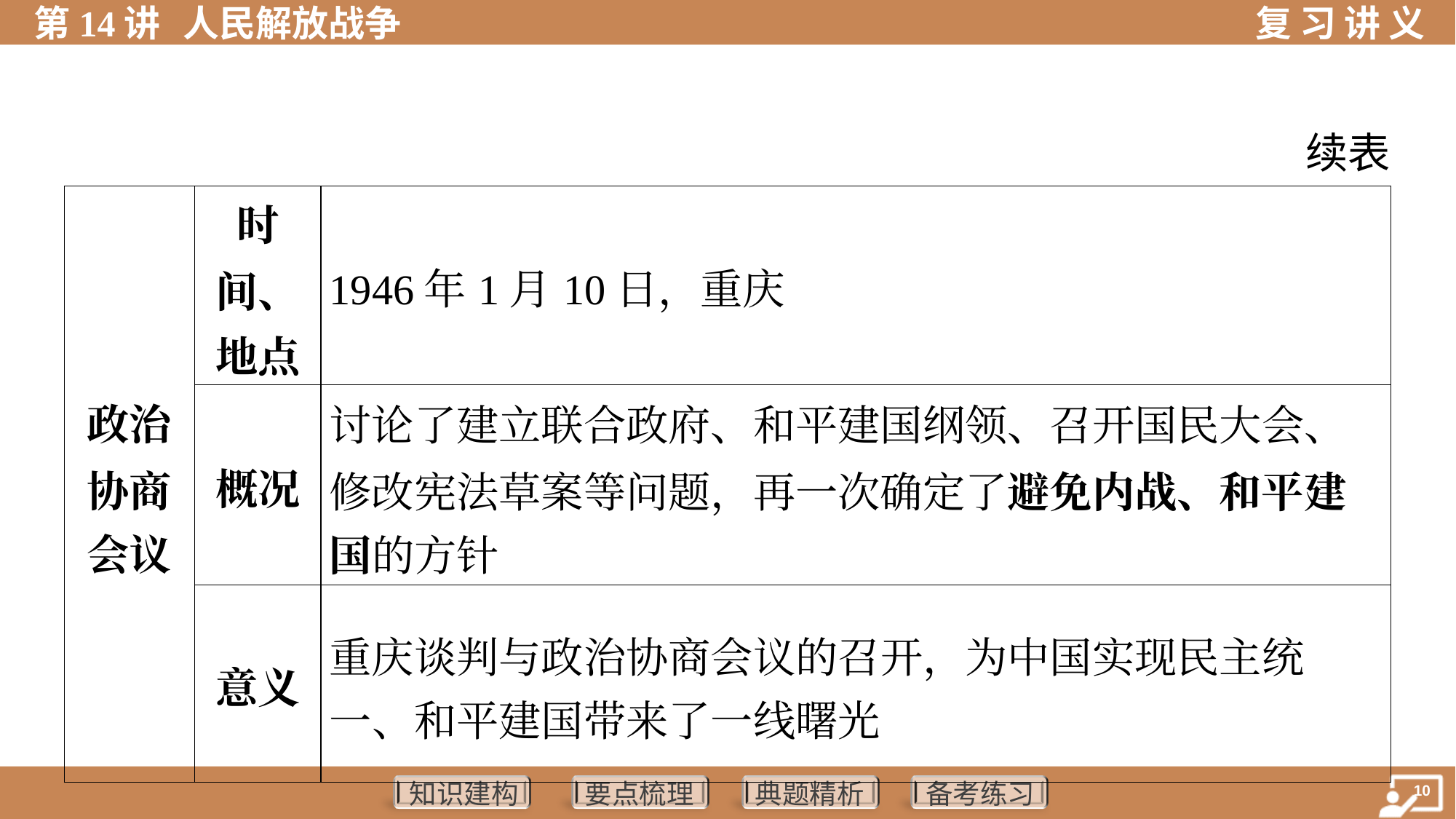

续表
| 政治 协商 会议 | 时 间、 地点 | 1946年1月10日，重庆 |  |  |  |  |
| --- | --- | --- | --- | --- | --- | --- |
|  | 概况 | 讨论了建立联合政府、和平建国纲领、召开国民大会、 修改宪法草案等问题，再一次确定了避免内战、和平建 国的方针 |  |  |  |  |
|  | 意义 | 重庆谈判与政治协商会议的召开，为中国实现民主统 一、和平建国带来了一线曙光 |  |  |  |  |